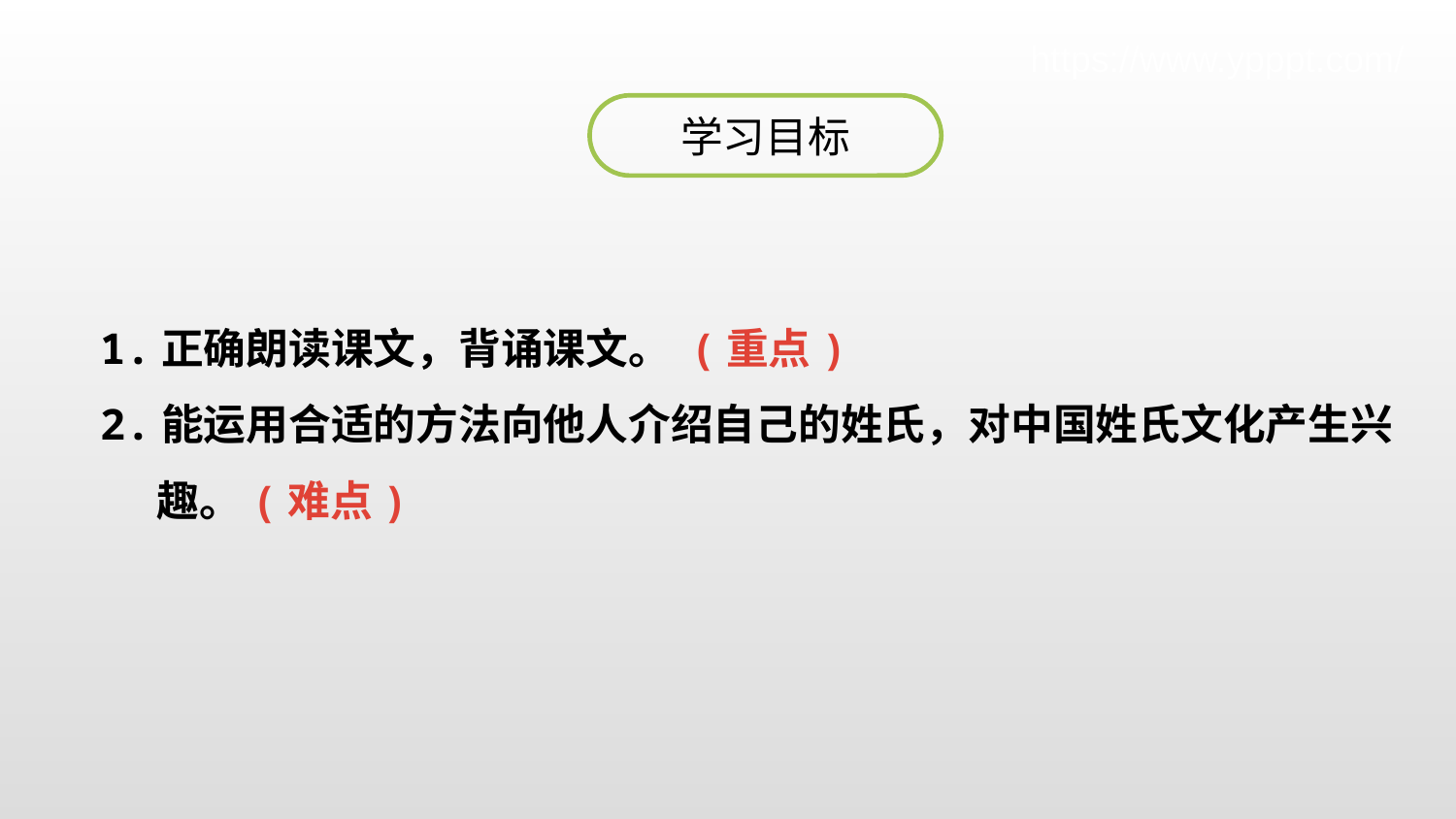

https://www.ypppt.com/
学习目标
1.正确朗读课文，背诵课文。 (重点)
2.能运用合适的方法向他人介绍自己的姓氏，对中国姓氏文化产生兴趣。(难点)